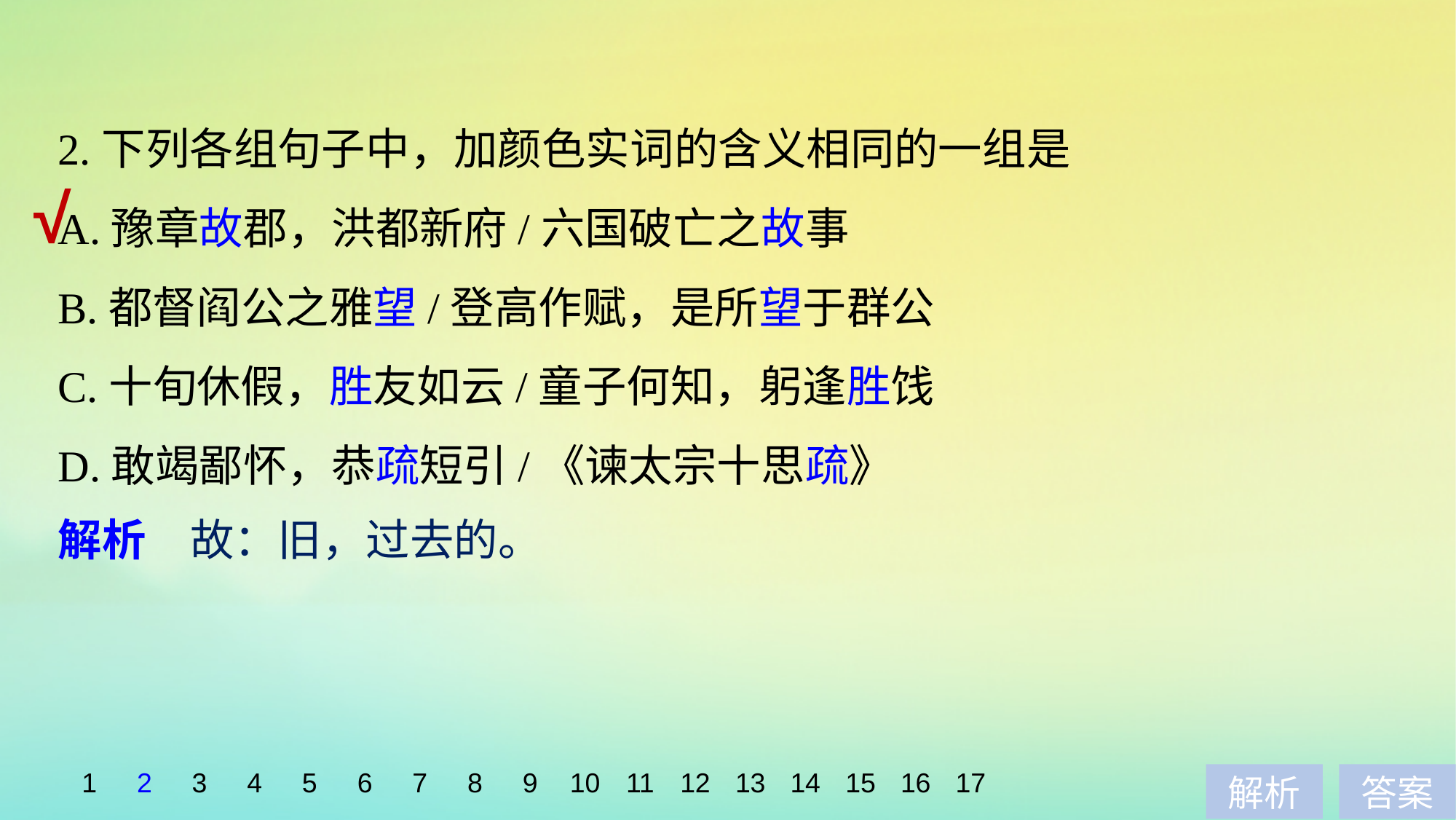

2.下列各组句子中，加颜色实词的含义相同的一组是
A.豫章故郡，洪都新府/六国破亡之故事
B.都督阎公之雅望/登高作赋，是所望于群公
C.十旬休假，胜友如云/童子何知，躬逢胜饯
D.敢竭鄙怀，恭疏短引/《谏太宗十思疏》
√
解析　故：旧，过去的。
1
2
3
4
5
6
7
8
9
10
11
12
13
14
15
16
17
解析
答案